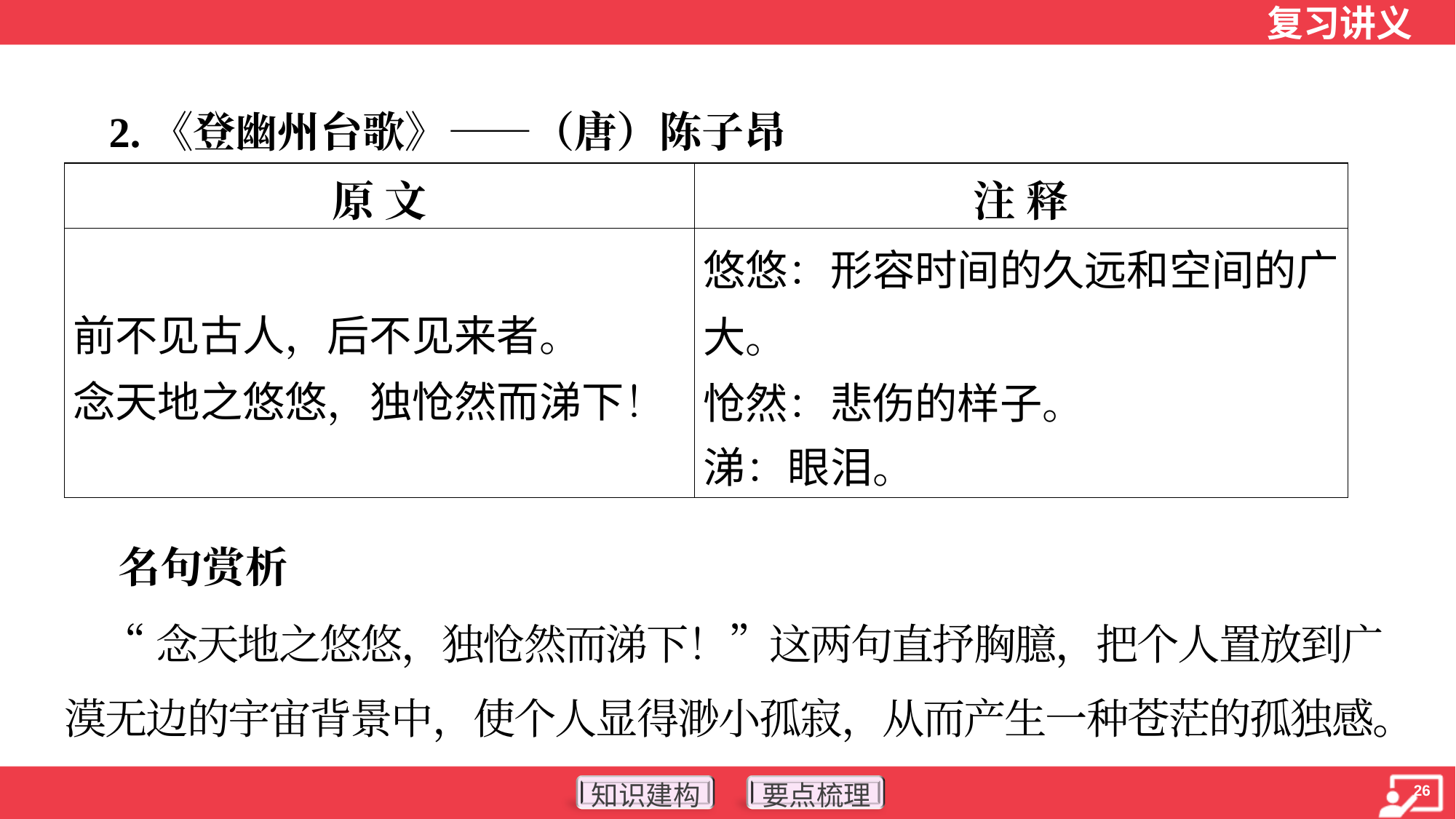

2.《登幽州台歌》——（唐）陈子昂
| 原 文 | 注 释 |
| --- | --- |
| 前不见古人，后不见来者。 念天地之悠悠，独怆然而涕下！ | 悠悠：形容时间的久远和空间的广大。 怆然：悲伤的样子。 涕：眼泪。 |
    名句赏析
    “念天地之悠悠，独怆然而涕下！”这两句直抒胸臆，把个人置放到广
漠无边的宇宙背景中，使个人显得渺小孤寂，从而产生一种苍茫的孤独感。